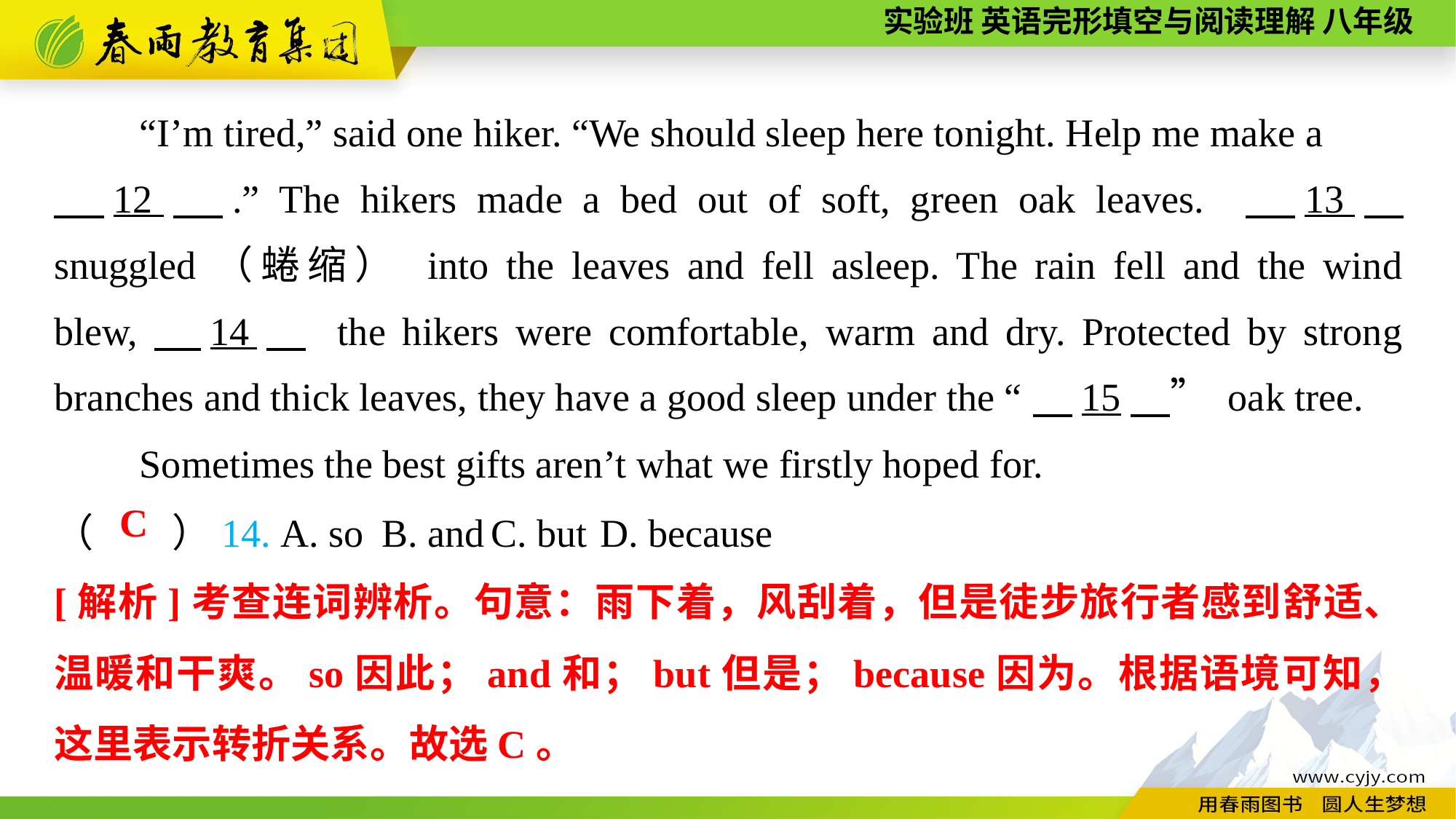

“I’m tired,” said one hiker. “We should sleep here tonight. Help me make a
　12　.” The hikers made a bed out of soft, green oak leaves. 　13　 snuggled（蜷缩） into the leaves and fell asleep. The rain fell and the wind blew,　14　 the hikers were comfortable, warm and dry. Protected by strong branches and thick leaves, they have a good sleep under the “　15　” oak tree.
Sometimes the best gifts aren’t what we firstly hoped for.
（　　）14. A. so	B. and	C. but	D. because
C
[解析]考查连词辨析。句意：雨下着，风刮着，但是徒步旅行者感到舒适、温暖和干爽。so因此；and和；but但是；because因为。根据语境可知，这里表示转折关系。故选C。